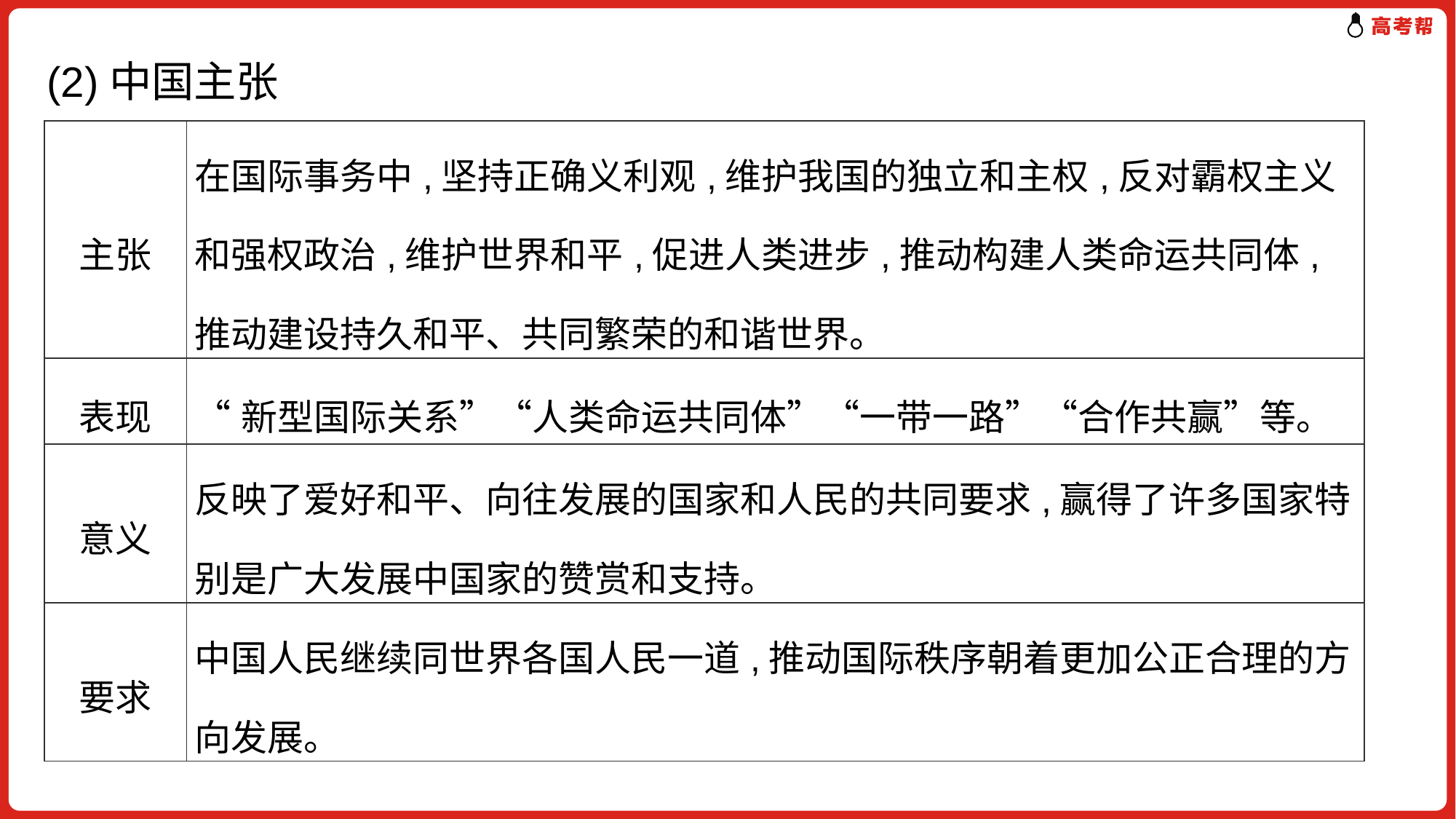

# (2)中国主张
| 主张 | 在国际事务中,坚持正确义利观,维护我国的独立和主权,反对霸权主义和强权政治,维护世界和平,促进人类进步,推动构建人类命运共同体,推动建设持久和平、共同繁荣的和谐世界。 |
| --- | --- |
| 表现 | “新型国际关系”“人类命运共同体”“一带一路”“合作共赢”等。 |
| 意义 | 反映了爱好和平、向往发展的国家和人民的共同要求,赢得了许多国家特别是广大发展中国家的赞赏和支持。 |
| 要求 | 中国人民继续同世界各国人民一道,推动国际秩序朝着更加公正合理的方向发展。 |